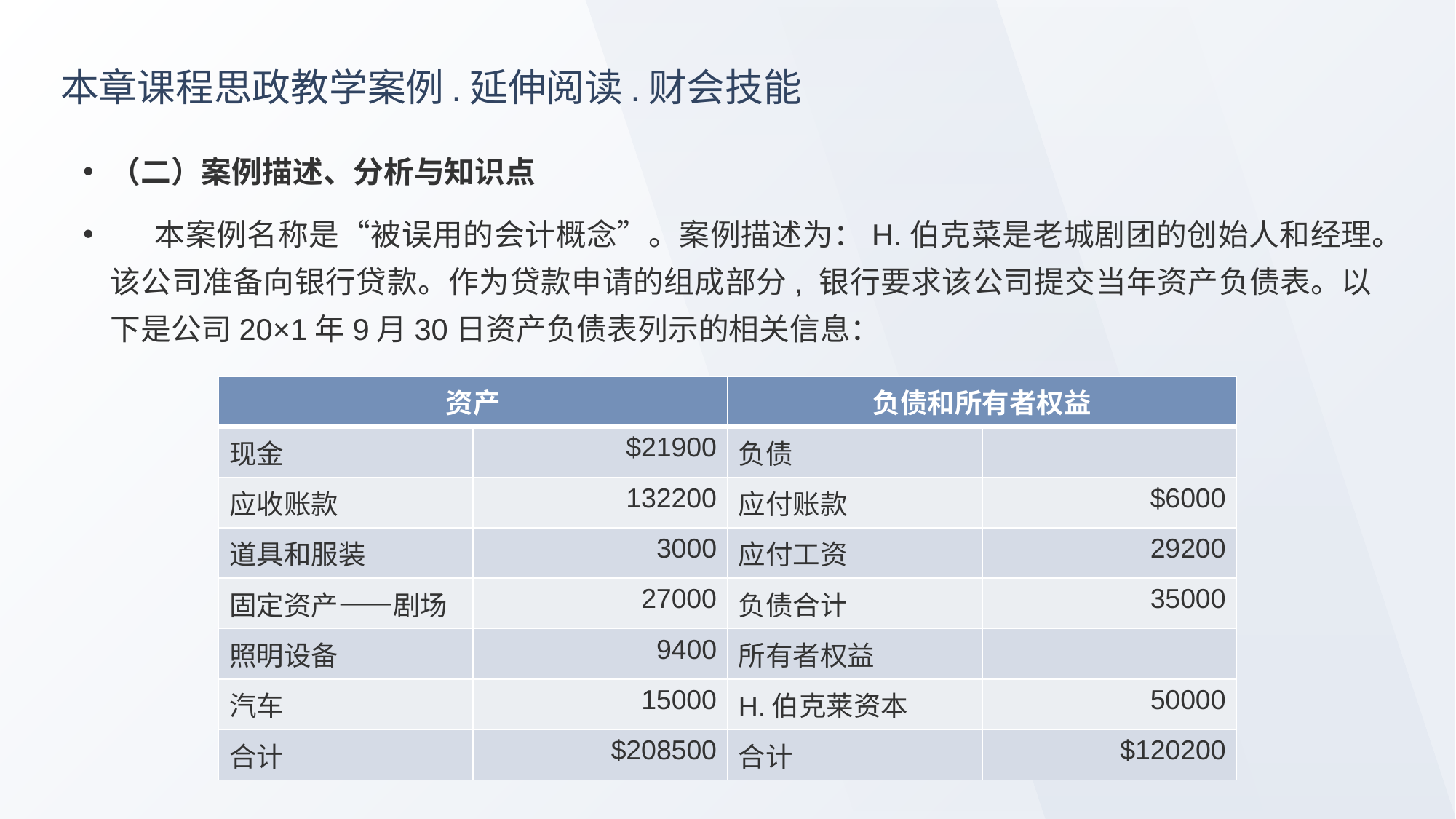

# 本章课程思政教学案例.延伸阅读.财会技能
（二）案例描述、分析与知识点
     本案例名称是“被误用的会计概念”。案例描述为：H.伯克菜是老城剧团的创始人和经理。该公司准备向银行贷款。作为贷款申请的组成部分, 银行要求该公司提交当年资产负债表。以下是公司20×1年9月30日资产负债表列示的相关信息：

| 资产 |  | 负债和所有者权益 |  |
| --- | --- | --- | --- |
| 现金 | $21900 | 负债 |  |
| 应收账款 | 132200 | 应付账款 | $6000 |
| 道具和服装 | 3000 | 应付工资 | 29200 |
| 固定资产——剧场 | 27000 | 负债合计 | 35000 |
| 照明设备 | 9400 | 所有者权益 |  |
| 汽车 | 15000 | H.伯克莱资本 | 50000 |
| 合计 | $208500 | 合计 | $120200 |